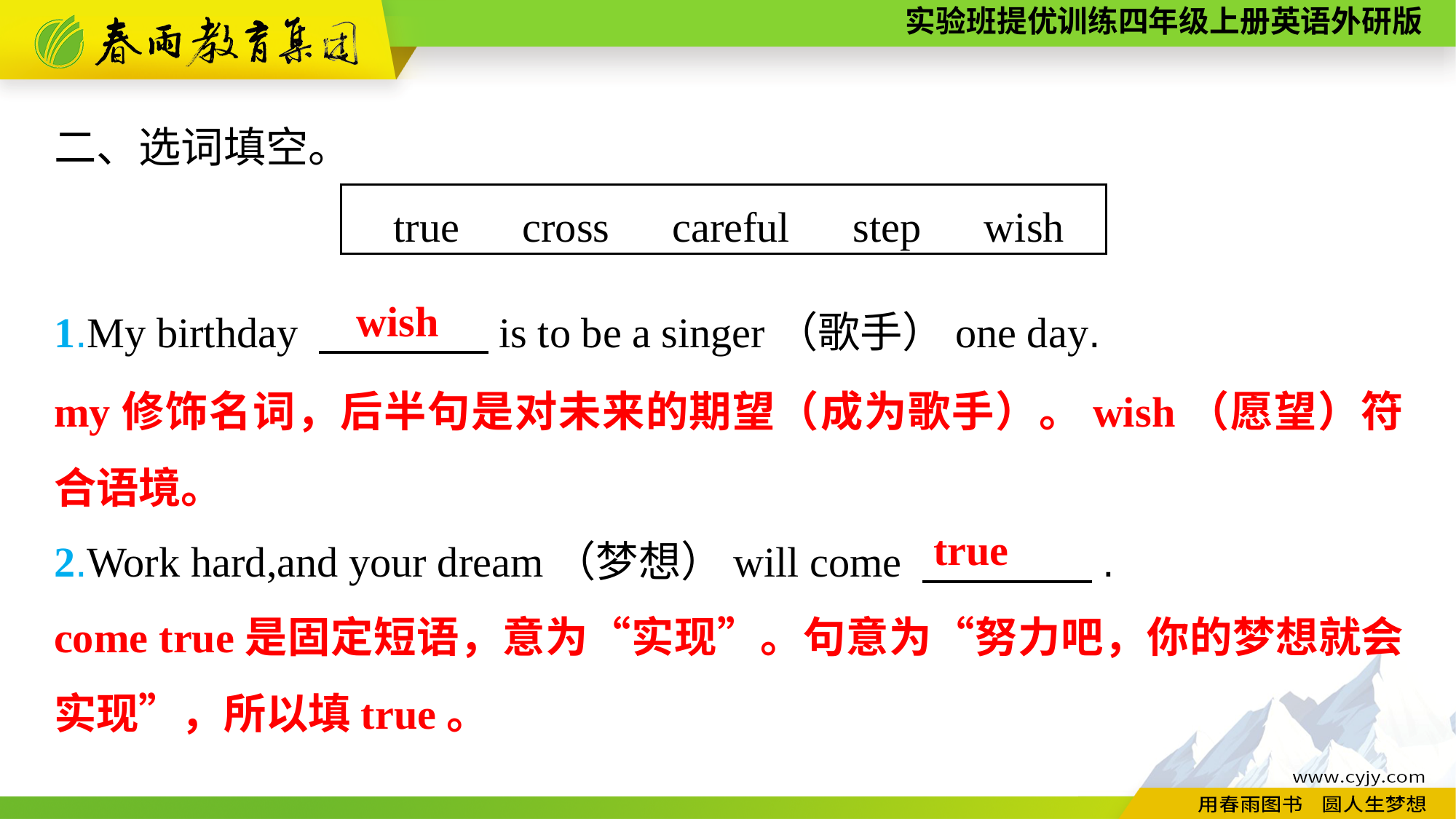

二、选词填空。

1.My birthday 　　　　is to be a singer（歌手）one day.

2.Work hard,and your dream（梦想）will come 　　　　.

true　cross　careful　step　wish

wish
my修饰名词，后半句是对未来的期望（成为歌手）。wish（愿望）符合语境。
true
come true是固定短语，意为“实现”。句意为“努力吧，你的梦想就会实现”，所以填true。